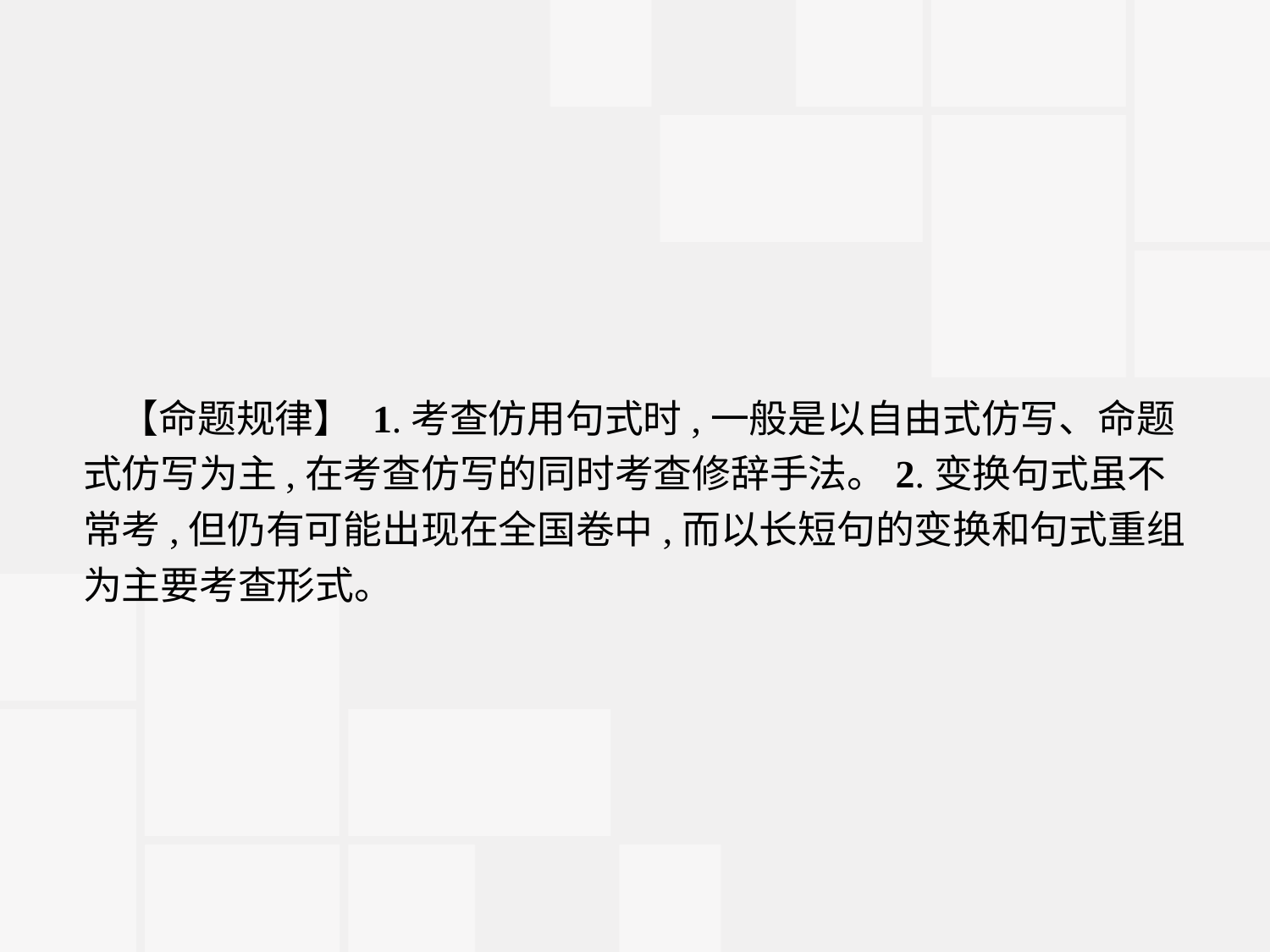

【命题规律】 1.考查仿用句式时,一般是以自由式仿写、命题式仿写为主,在考查仿写的同时考查修辞手法。2.变换句式虽不常考,但仍有可能出现在全国卷中,而以长短句的变换和句式重组为主要考查形式。